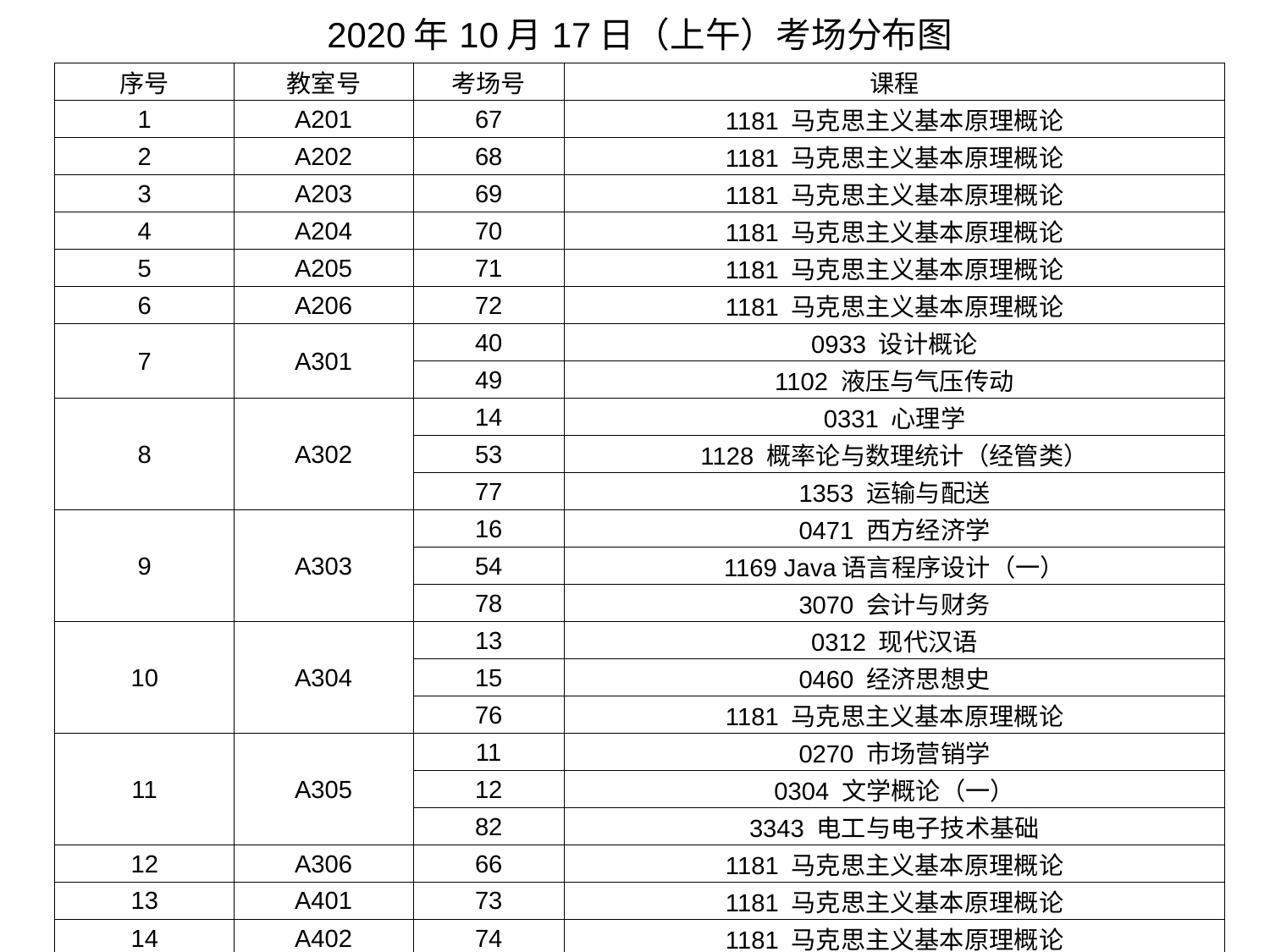

| 2020年10月17日（上午）考场分布图 |  |  |  |
| --- | --- | --- | --- |
| 序号 | 教室号 | 考场号 | 课程 |
| 1 | A201 | 67 | 1181 马克思主义基本原理概论 |
| 2 | A202 | 68 | 1181 马克思主义基本原理概论 |
| 3 | A203 | 69 | 1181 马克思主义基本原理概论 |
| 4 | A204 | 70 | 1181 马克思主义基本原理概论 |
| 5 | A205 | 71 | 1181 马克思主义基本原理概论 |
| 6 | A206 | 72 | 1181 马克思主义基本原理概论 |
| 7 | A301 | 40 | 0933 设计概论 |
|  |  | 49 | 1102 液压与气压传动 |
| 8 | A302 | 14 | 0331 心理学 |
|  |  | 53 | 1128 概率论与数理统计（经管类） |
|  |  | 77 | 1353 运输与配送 |
| 9 | A303 | 16 | 0471 西方经济学 |
|  |  | 54 | 1169 Java语言程序设计（一） |
|  |  | 78 | 3070 会计与财务 |
| 10 | A304 | 13 | 0312 现代汉语 |
|  |  | 15 | 0460 经济思想史 |
|  |  | 76 | 1181 马克思主义基本原理概论 |
| 11 | A305 | 11 | 0270 市场营销学 |
|  |  | 12 | 0304 文学概论（一） |
|  |  | 82 | 3343 电工与电子技术基础 |
| 12 | A306 | 66 | 1181 马克思主义基本原理概论 |
| 13 | A401 | 73 | 1181 马克思主义基本原理概论 |
| 14 | A402 | 74 | 1181 马克思主义基本原理概论 |
| 15 | A403 | 75 | 1181 马克思主义基本原理概论 |